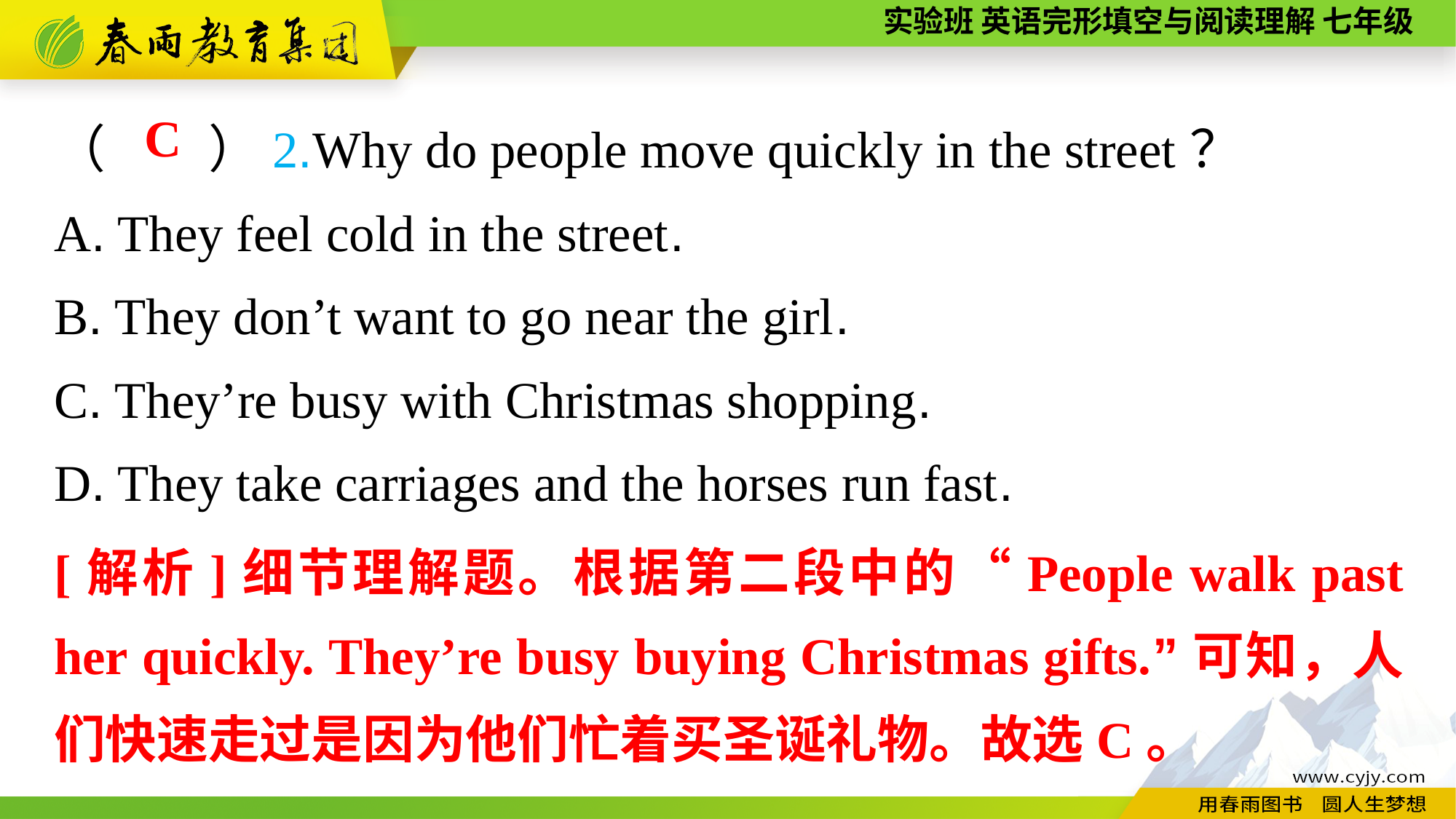

（　　）2.Why do people move quickly in the street？
A. They feel cold in the street.
B. They don’t want to go near the girl.
C. They’re busy with Christmas shopping.
D. They take carriages and the horses run fast.
C
[解析]细节理解题。根据第二段中的“People walk past her quickly. They’re busy buying Christmas gifts.”可知，人们快速走过是因为他们忙着买圣诞礼物。故选C。